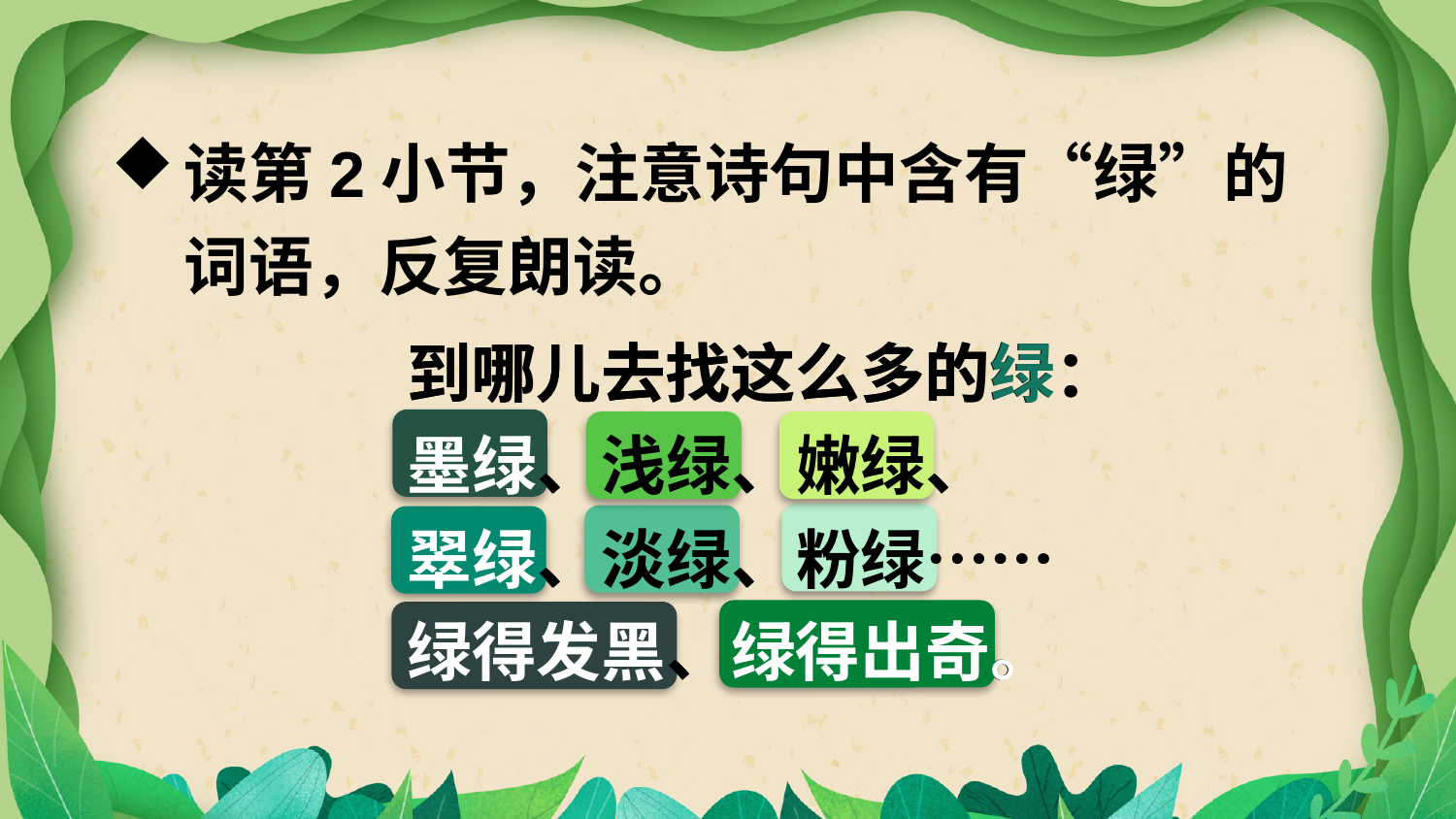

读第2小节，注意诗句中含有“绿”的词语，反复朗读。
到哪儿去找这么多的绿：
墨绿、浅绿、嫩绿、
翠绿、淡绿、粉绿……
绿得发黑、绿得出奇。
到哪儿去找这么多的绿：
墨绿、浅绿、嫩绿、
翠绿、淡绿、粉绿……
绿得发黑、绿得出奇。